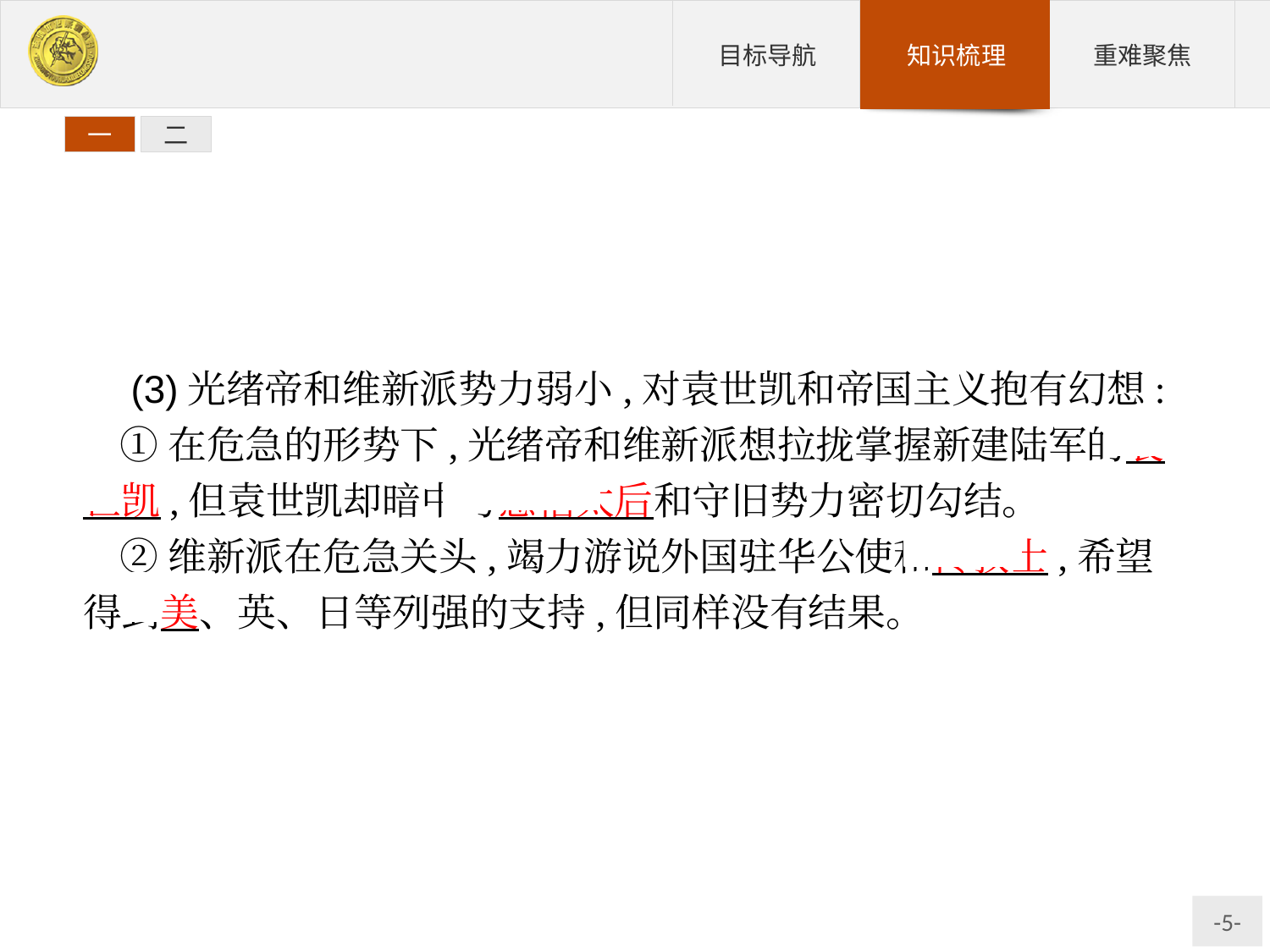

一
二
 (3)光绪帝和维新派势力弱小,对袁世凯和帝国主义抱有幻想:
①在危急的形势下,光绪帝和维新派想拉拢掌握新建陆军的袁世凯,但袁世凯却暗中与慈禧太后和守旧势力密切勾结。
②维新派在危急关头,竭力游说外国驻华公使和传教士,希望得到美、英、日等列强的支持,但同样没有结果。